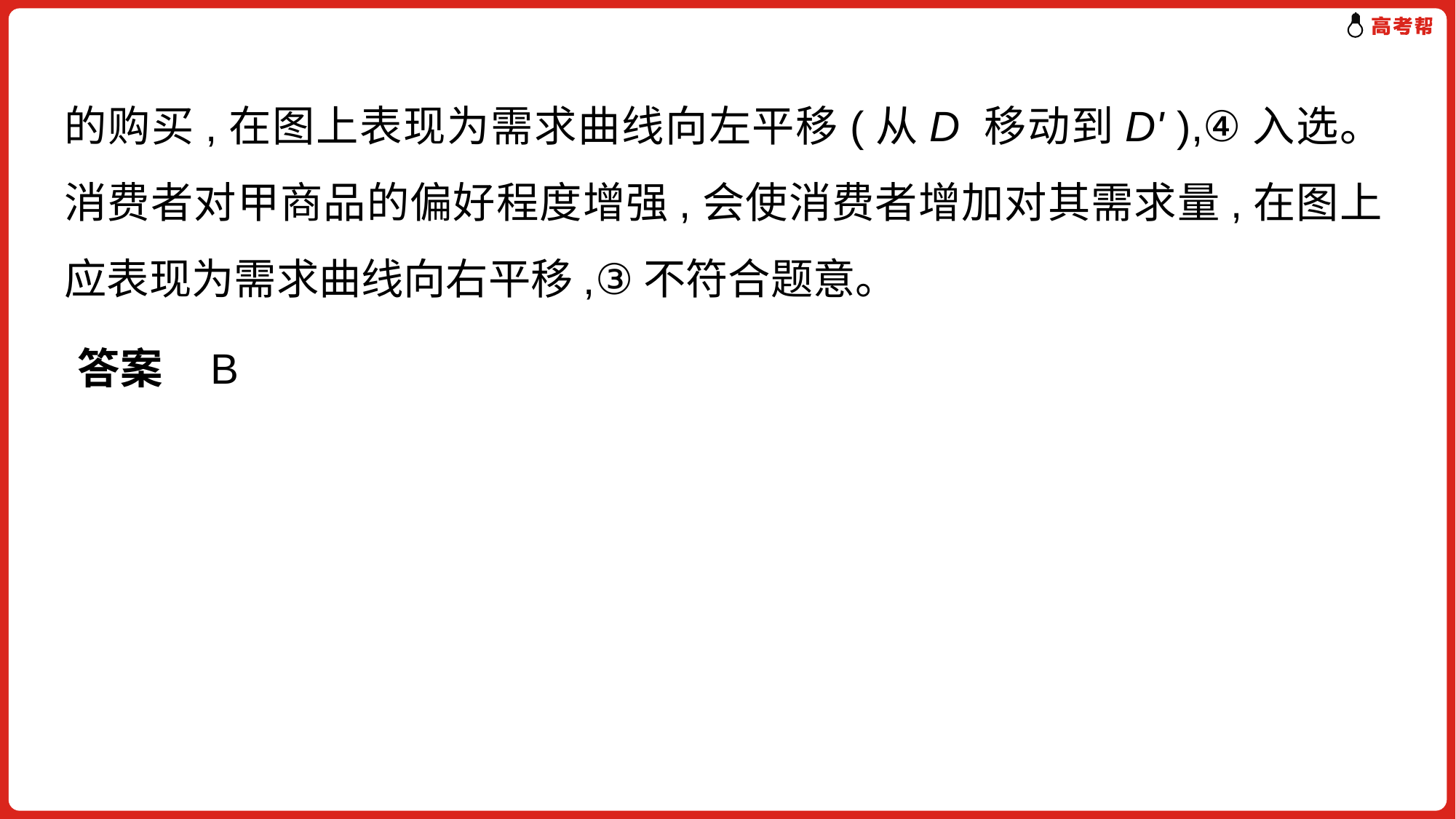

的购买,在图上表现为需求曲线向左平移(从D 移动到D' ),④入选。消费者对甲商品的偏好程度增强,会使消费者增加对其需求量,在图上应表现为需求曲线向右平移,③不符合题意。
答案    B